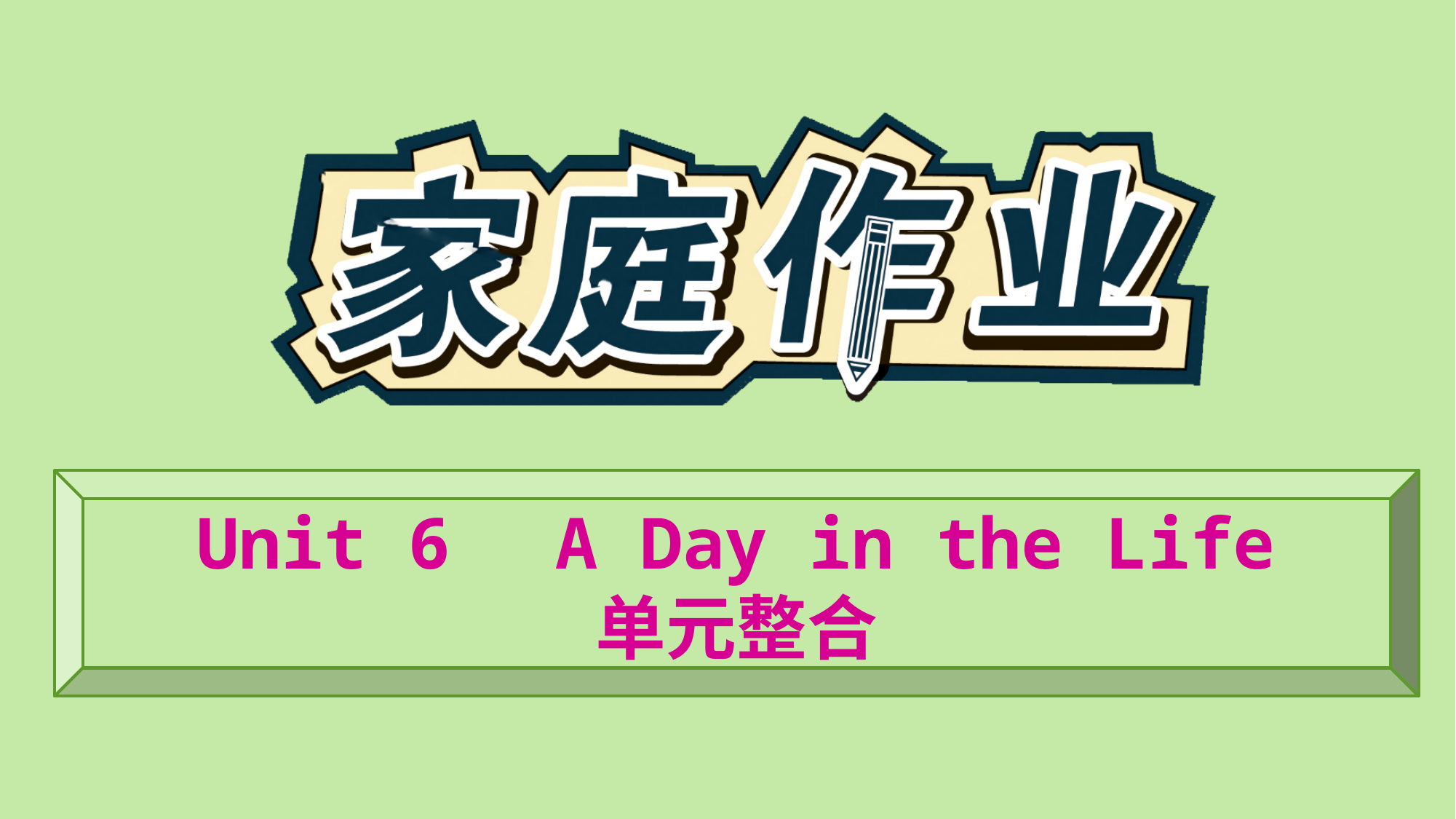

Unit 6　A Day in the Life
单元整合